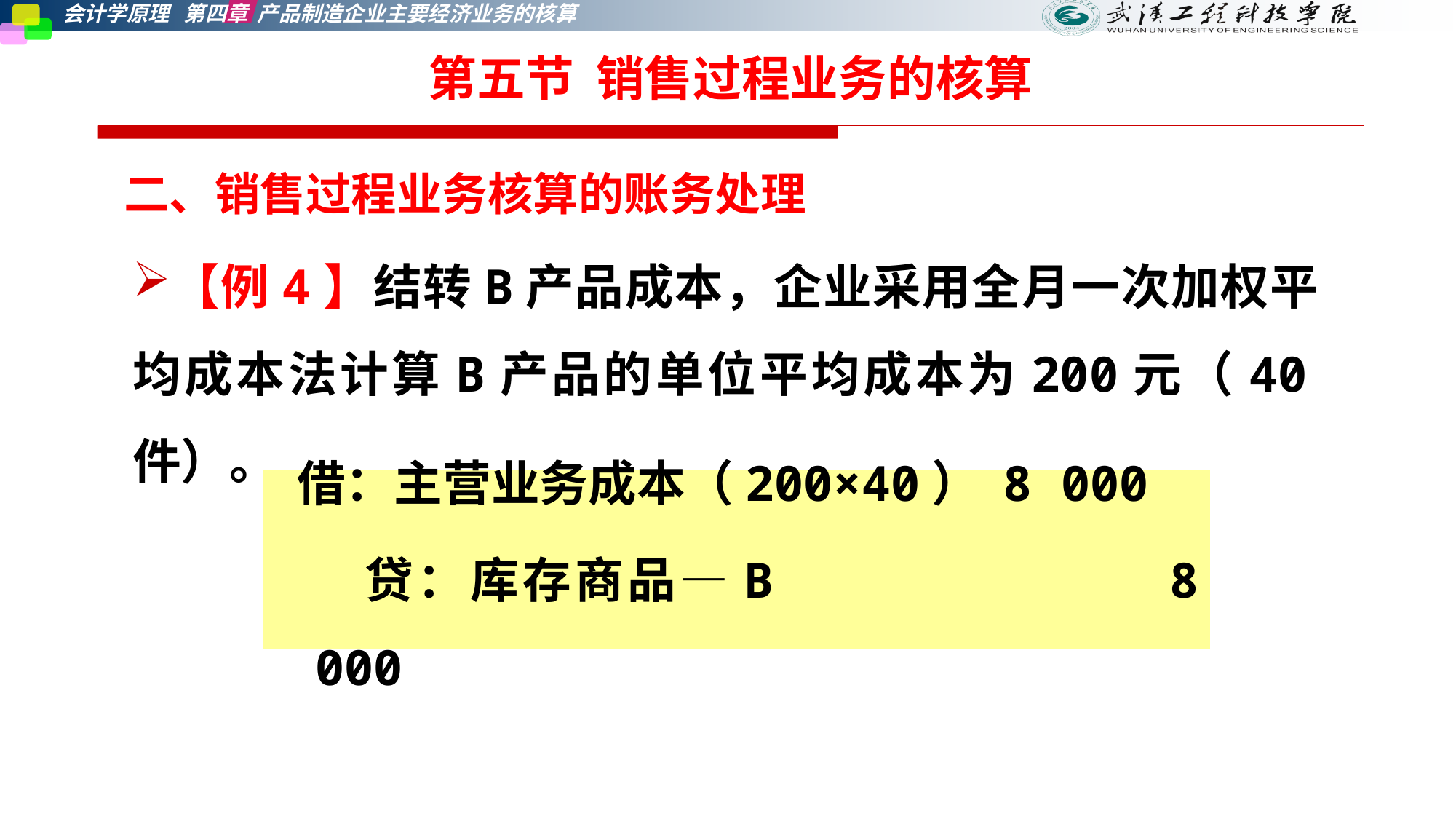

第五节  销售过程业务的核算
二、销售过程业务核算的账务处理
【例4】结转B产品成本，企业采用全月一次加权平均成本法计算B产品的单位平均成本为200元（40件）。
 借：主营业务成本（200×40） 8 000
     贷：库存商品—B            8 000